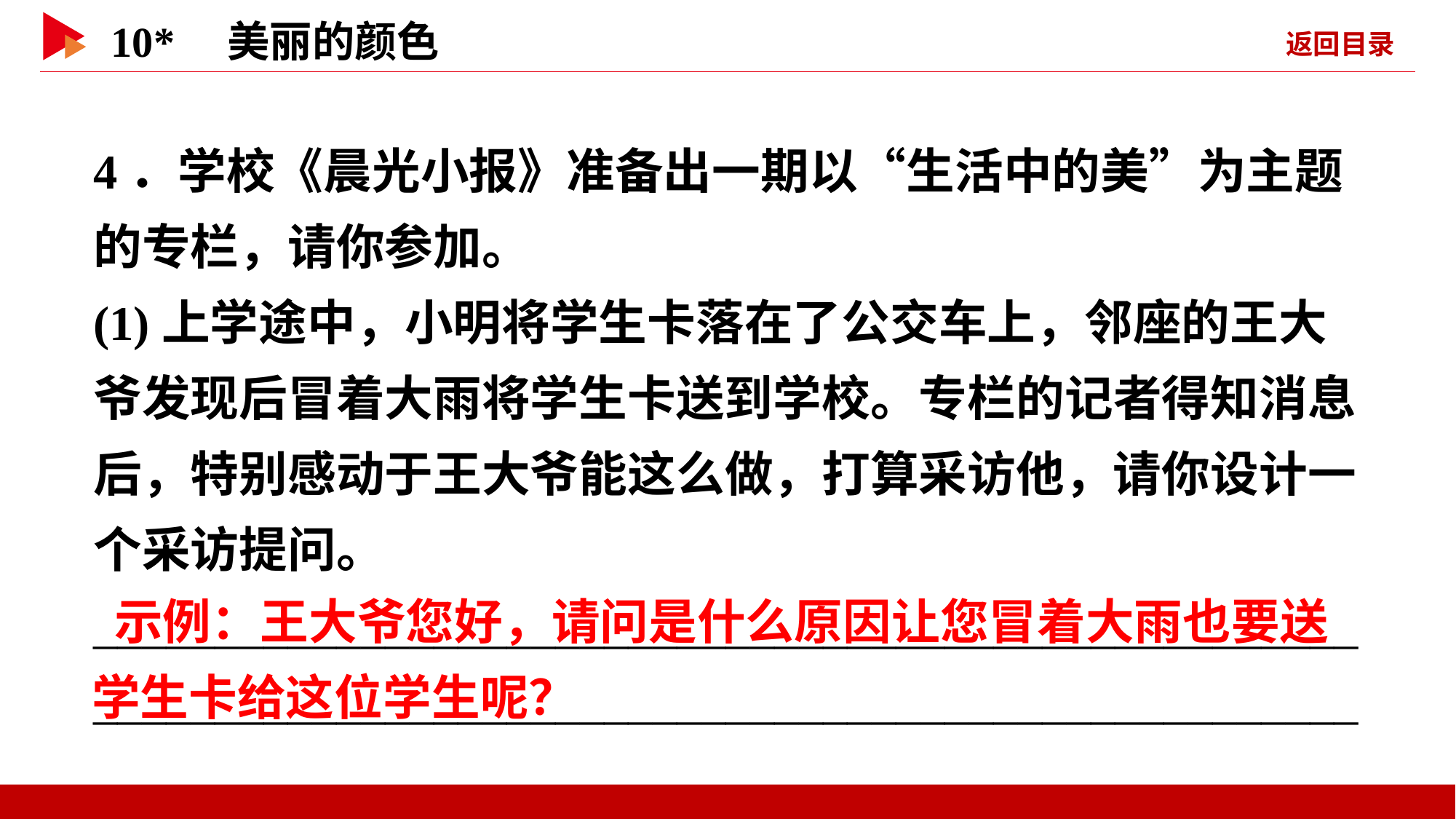

4．学校《晨光小报》准备出一期以“生活中的美”为主题的专栏，请你参加。
(1)上学途中，小明将学生卡落在了公交车上，邻座的王大爷发现后冒着大雨将学生卡送到学校。专栏的记者得知消息后，特别感动于王大爷能这么做，打算采访他，请你设计一个采访提问。
________________________________________________________________________________________________________
 示例：王大爷您好，请问是什么原因让您冒着大雨也要送学生卡给这位学生呢？